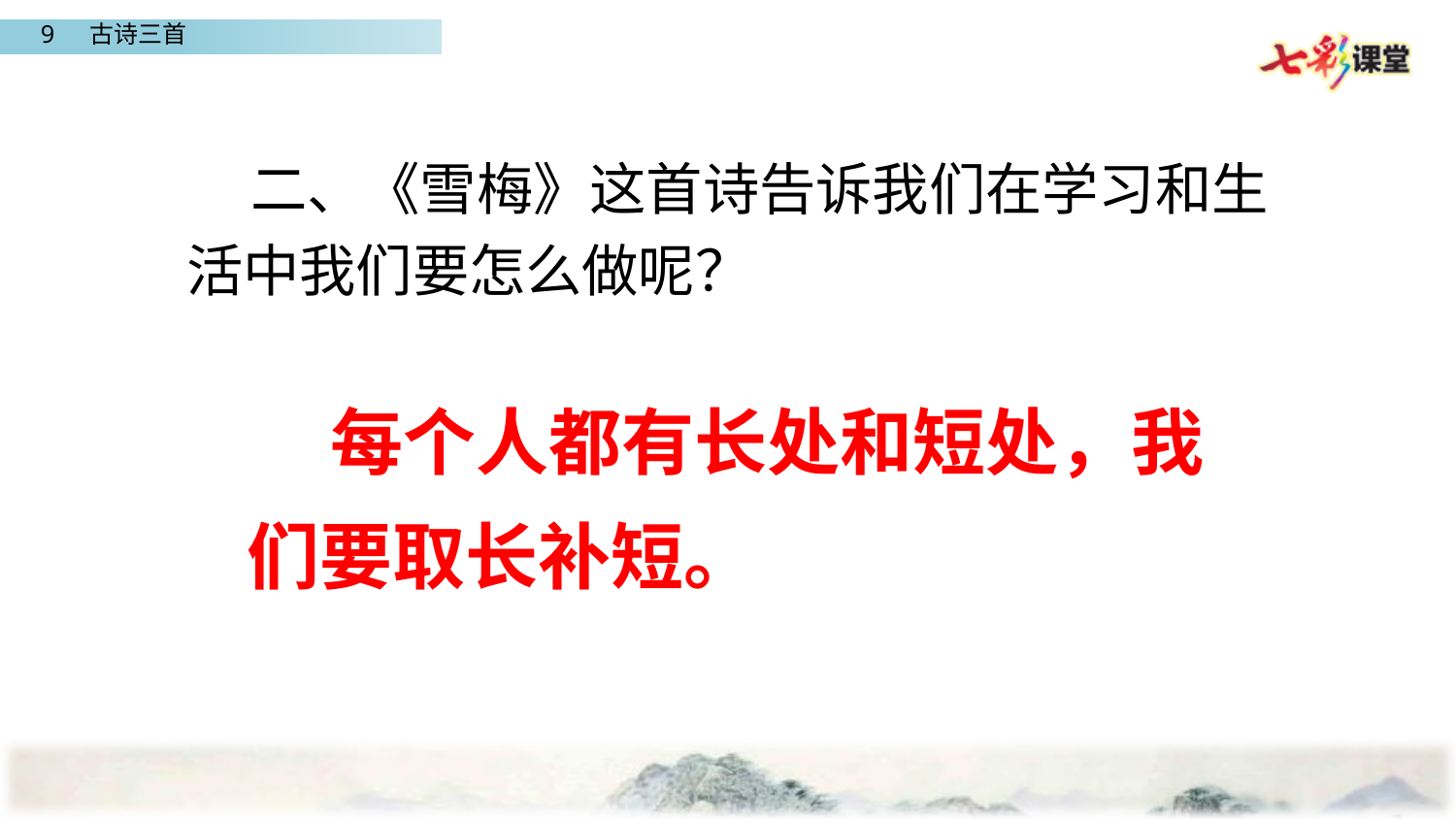

二、《雪梅》这首诗告诉我们在学习和生活中我们要怎么做呢？
    每个人都有长处和短处，我们要取长补短。